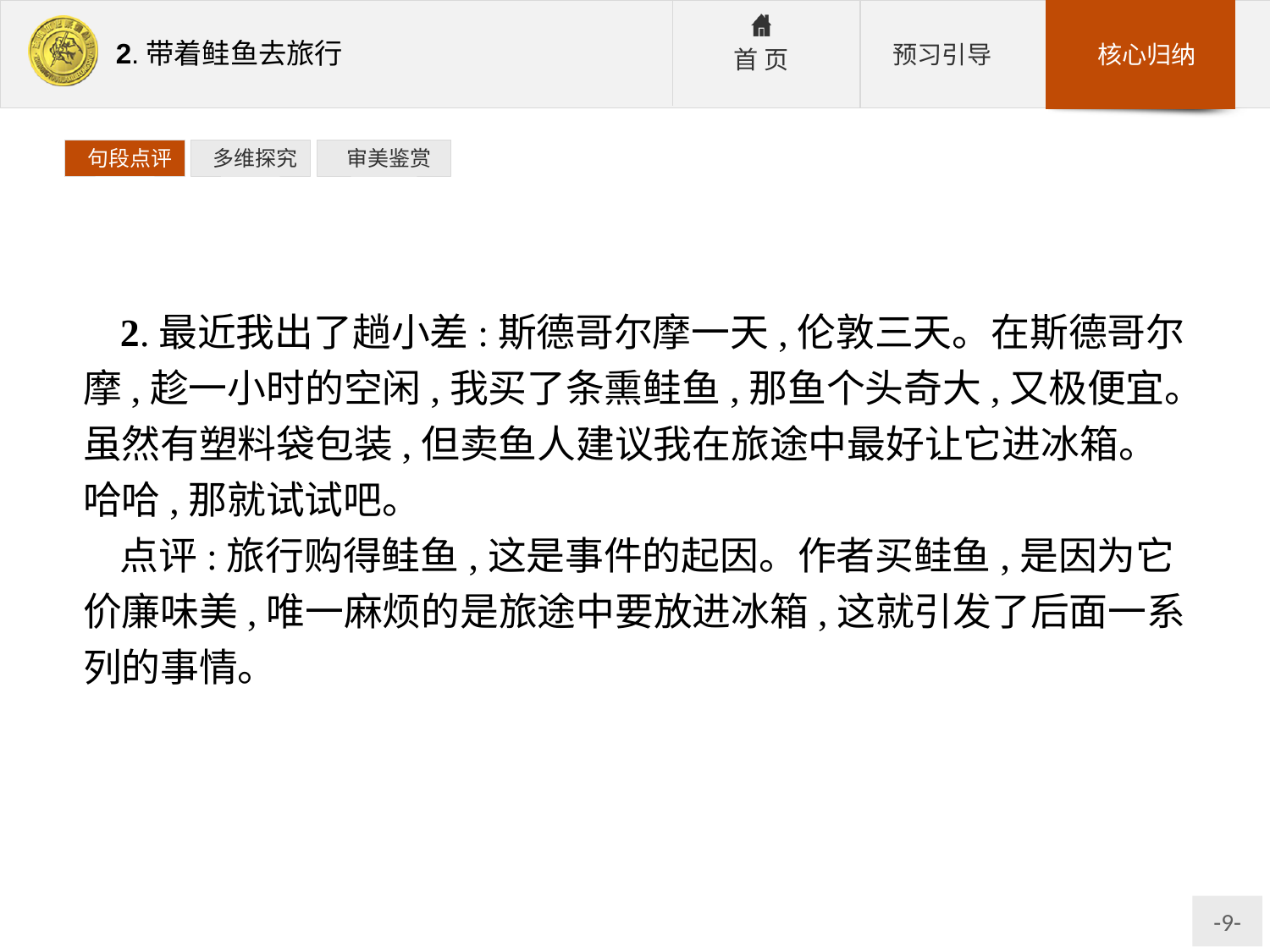

句段点评
 多维探究
 审美鉴赏
2.最近我出了趟小差:斯德哥尔摩一天,伦敦三天。在斯德哥尔摩,趁一小时的空闲,我买了条熏鲑鱼,那鱼个头奇大,又极便宜。虽然有塑料袋包装,但卖鱼人建议我在旅途中最好让它进冰箱。哈哈,那就试试吧。
点评:旅行购得鲑鱼,这是事件的起因。作者买鲑鱼,是因为它价廉味美,唯一麻烦的是旅途中要放进冰箱,这就引发了后面一系列的事情。